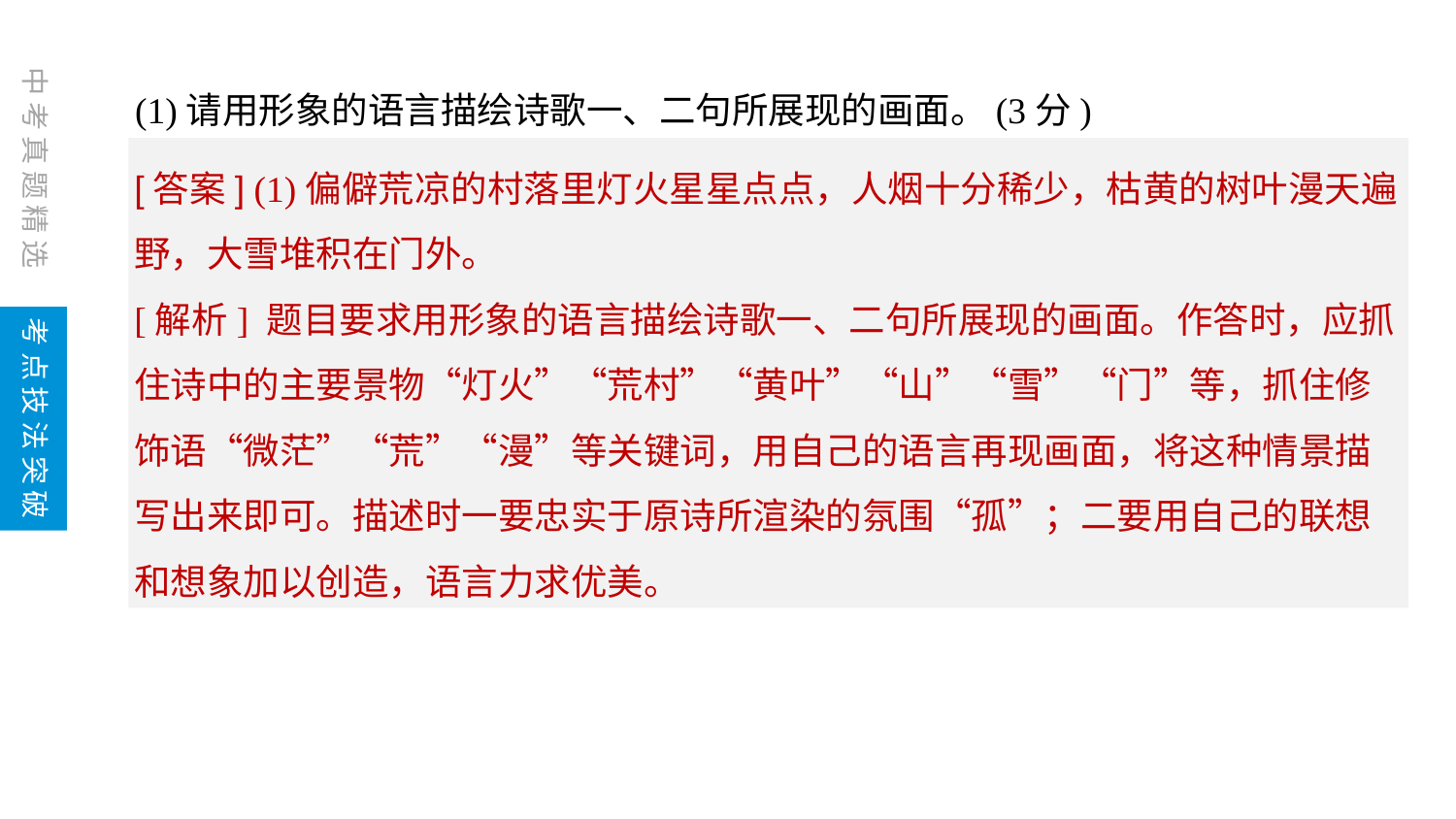

(1)请用形象的语言描绘诗歌一、二句所展现的画面。(3分)
[答案] (1)偏僻荒凉的村落里灯火星星点点，人烟十分稀少，枯黄的树叶漫天遍野，大雪堆积在门外。
[解析] 题目要求用形象的语言描绘诗歌一、二句所展现的画面。作答时，应抓住诗中的主要景物“灯火”“荒村”“黄叶”“山”“雪”“门”等，抓住修饰语“微茫”“荒”“漫”等关键词，用自己的语言再现画面，将这种情景描写出来即可。描述时一要忠实于原诗所渲染的氛围“孤”；二要用自己的联想和想象加以创造，语言力求优美。